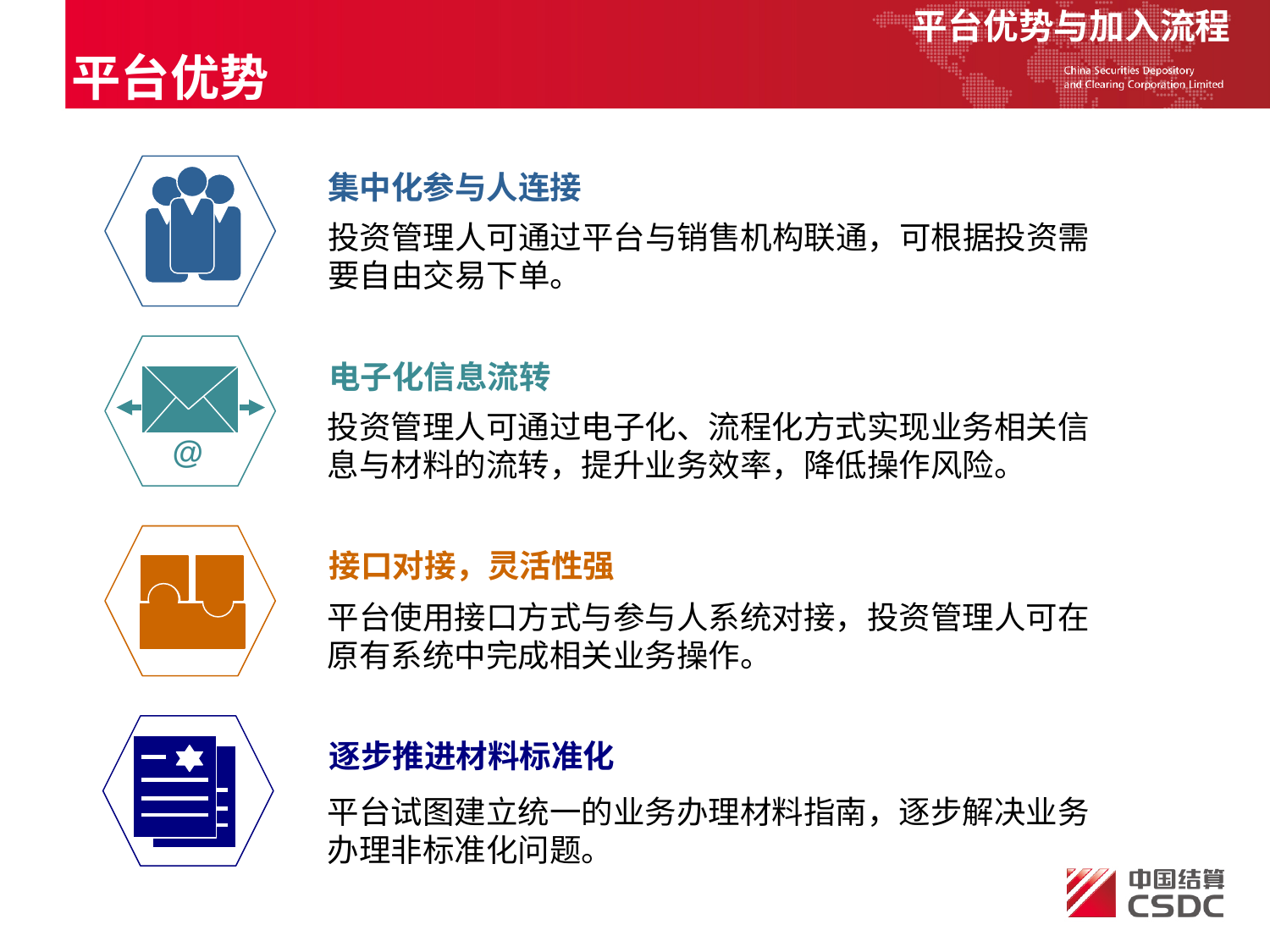

平台优势与加入流程
平台优势

集中化参与人连接
投资管理人可通过平台与销售机构联通，可根据投资需要自由交易下单。

@
电子化信息流转
投资管理人可通过电子化、流程化方式实现业务相关信息与材料的流转，提升业务效率，降低操作风险。

接口对接，灵活性强
平台使用接口方式与参与人系统对接，投资管理人可在原有系统中完成相关业务操作。

逐步推进材料标准化
平台试图建立统一的业务办理材料指南，逐步解决业务办理非标准化问题。